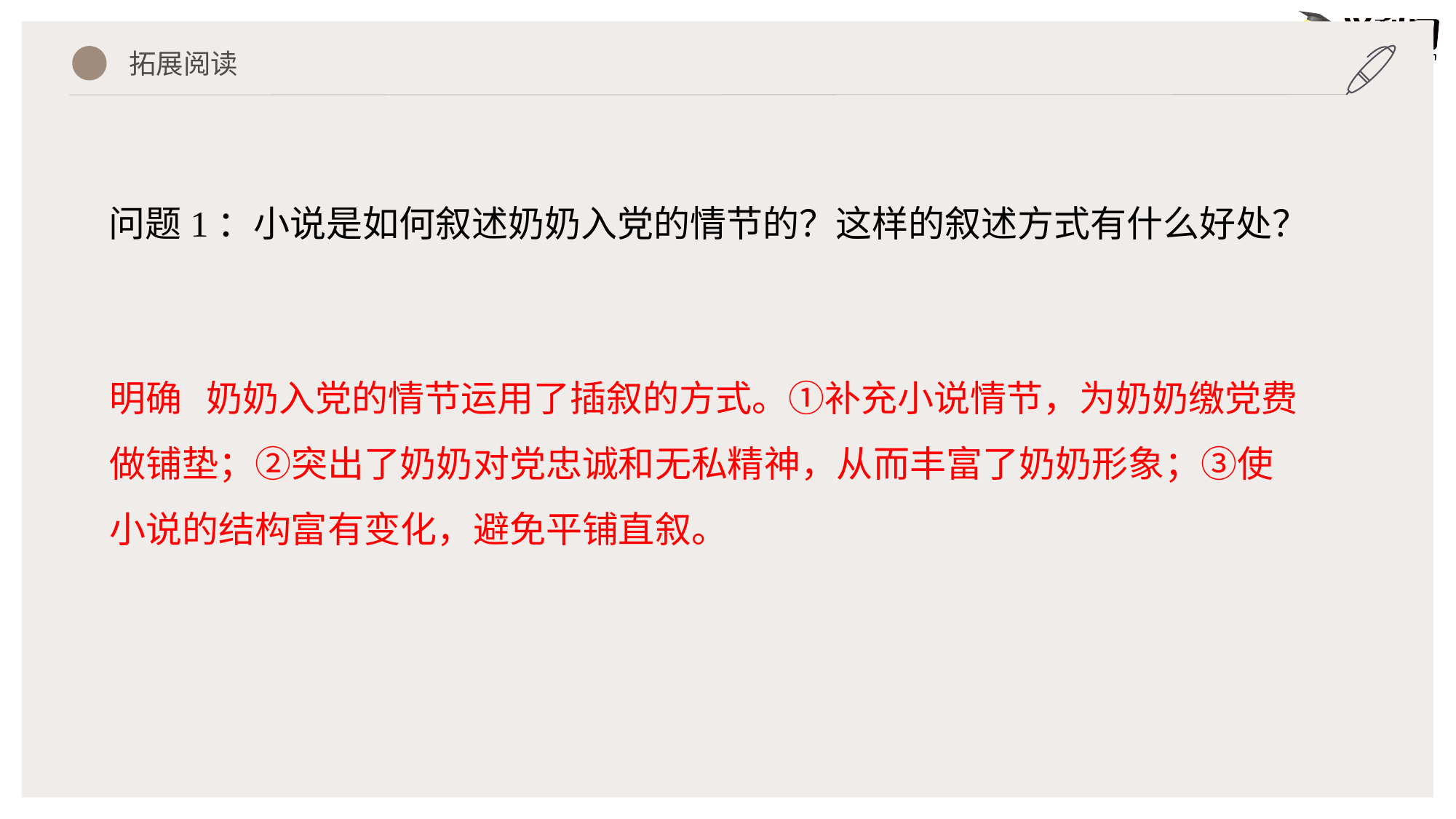

拓展阅读

问题1：小说是如何叙述奶奶入党的情节的？这样的叙述方式有什么好处？
明确   奶奶入党的情节运用了插叙的方式。①补充小说情节，为奶奶缴党费做铺垫；②突出了奶奶对党忠诚和无私精神，从而丰富了奶奶形象；③使小说的结构富有变化，避免平铺直叙。